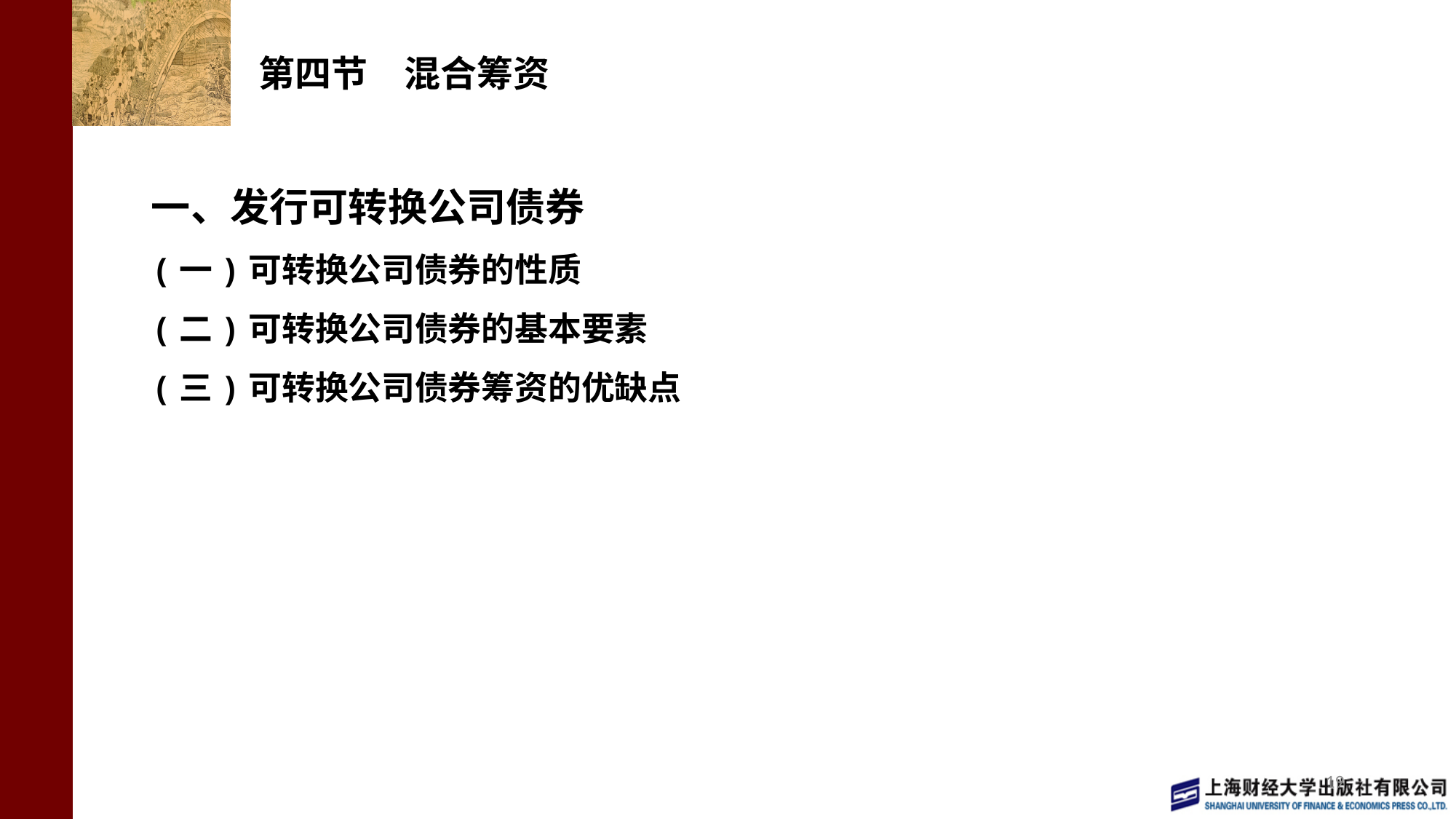

# 第四节　混合筹资
一、发行可转换公司债券
(一)可转换公司债券的性质
(二)可转换公司债券的基本要素
(三)可转换公司债券筹资的优缺点

19